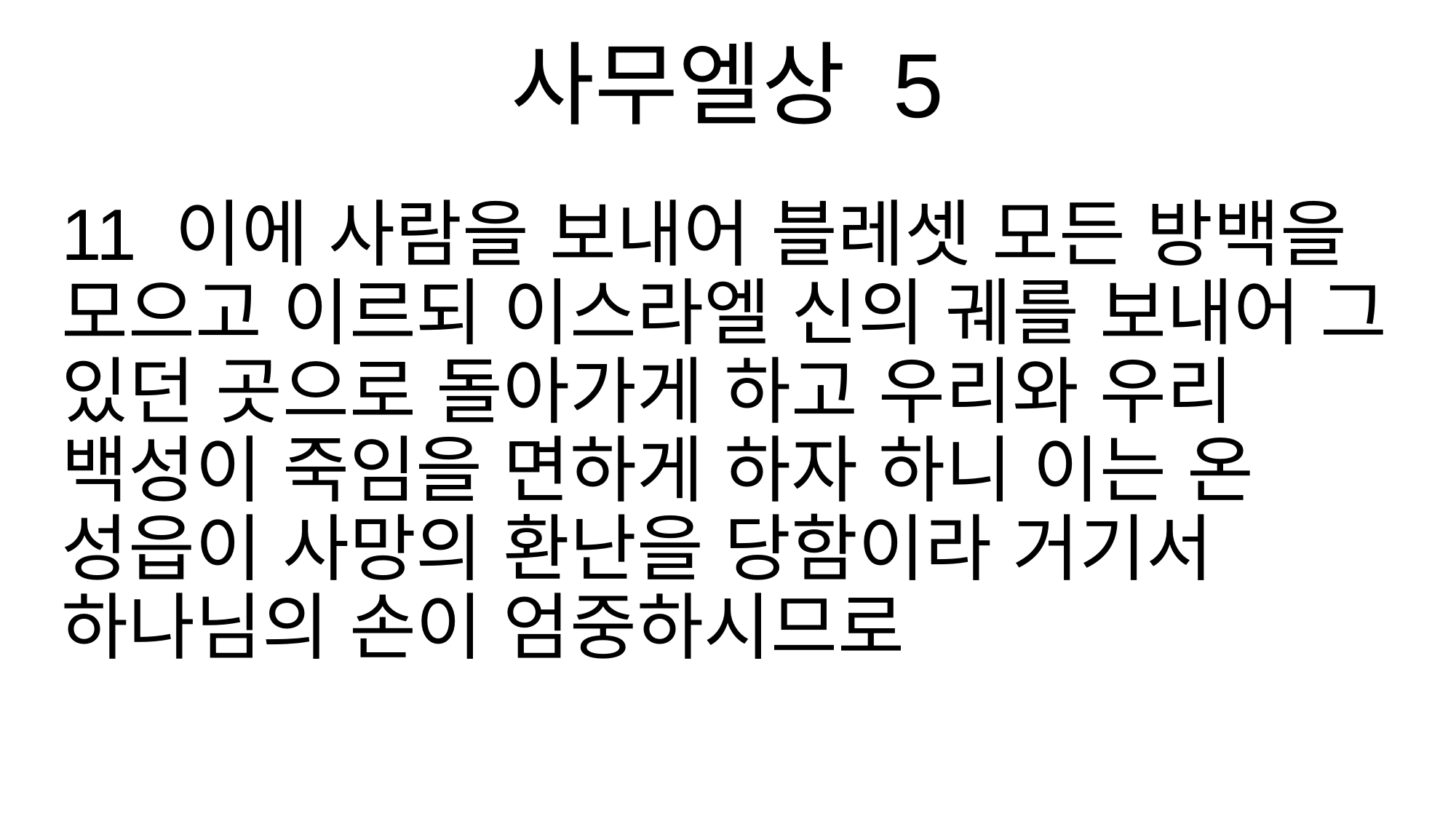

사무엘상 5
11 이에 사람을 보내어 블레셋 모든 방백을 모으고 이르되 이스라엘 신의 궤를 보내어 그 있던 곳으로 돌아가게 하고 우리와 우리 백성이 죽임을 면하게 하자 하니 이는 온 성읍이 사망의 환난을 당함이라 거기서 하나님의 손이 엄중하시므로